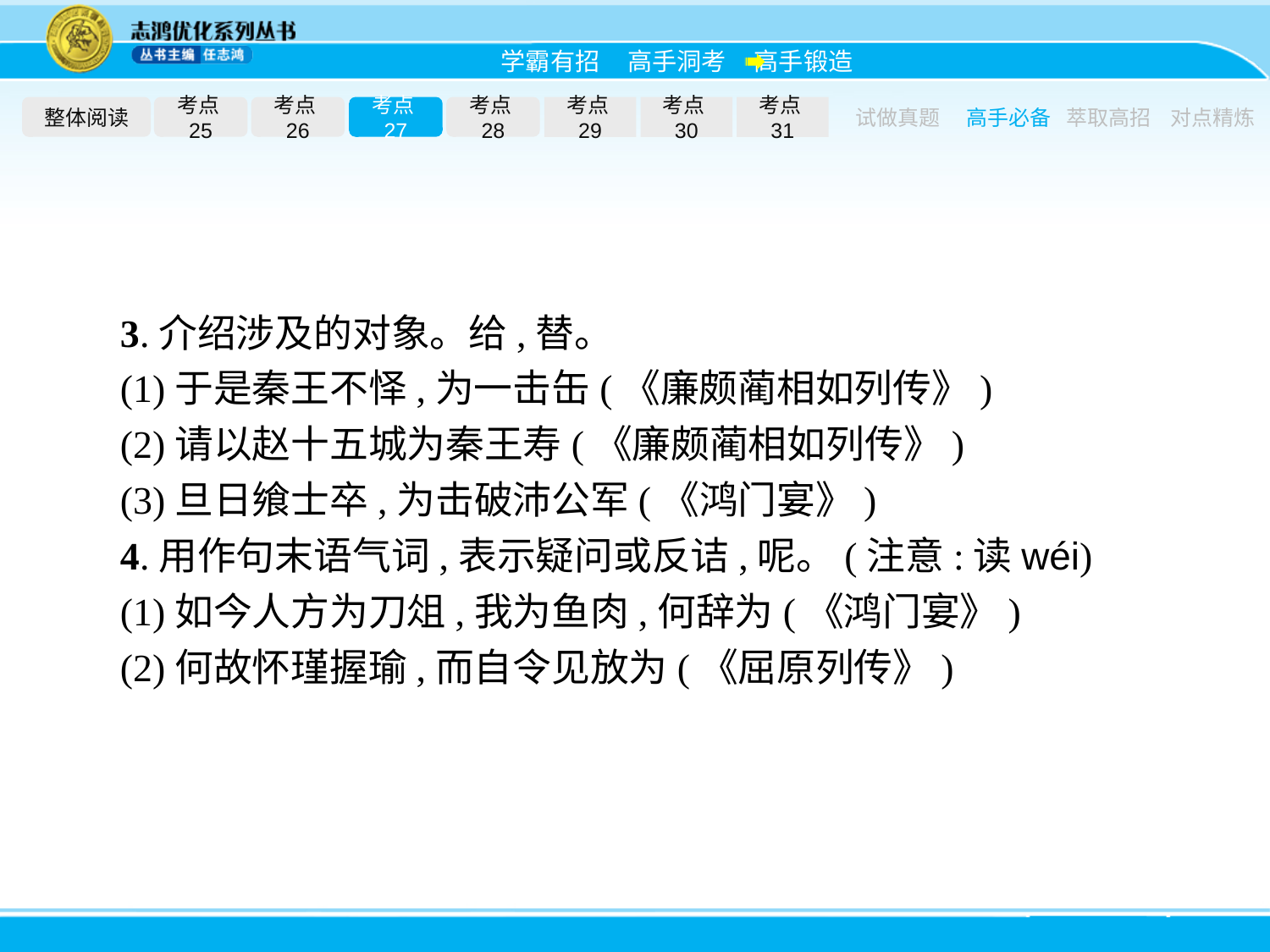

整体阅读
考点25
考点26
考点27
考点28
考点29
考点30
考点31
试做真题
高手必备
萃取高招
对点精炼
3.介绍涉及的对象。给,替。
(1)于是秦王不怿,为一击缶(《廉颇蔺相如列传》)
(2)请以赵十五城为秦王寿(《廉颇蔺相如列传》)
(3)旦日飨士卒,为击破沛公军(《鸿门宴》)
4.用作句末语气词,表示疑问或反诘,呢。(注意:读wéi)
(1)如今人方为刀俎,我为鱼肉,何辞为(《鸿门宴》)
(2)何故怀瑾握瑜,而自令见放为(《屈原列传》)